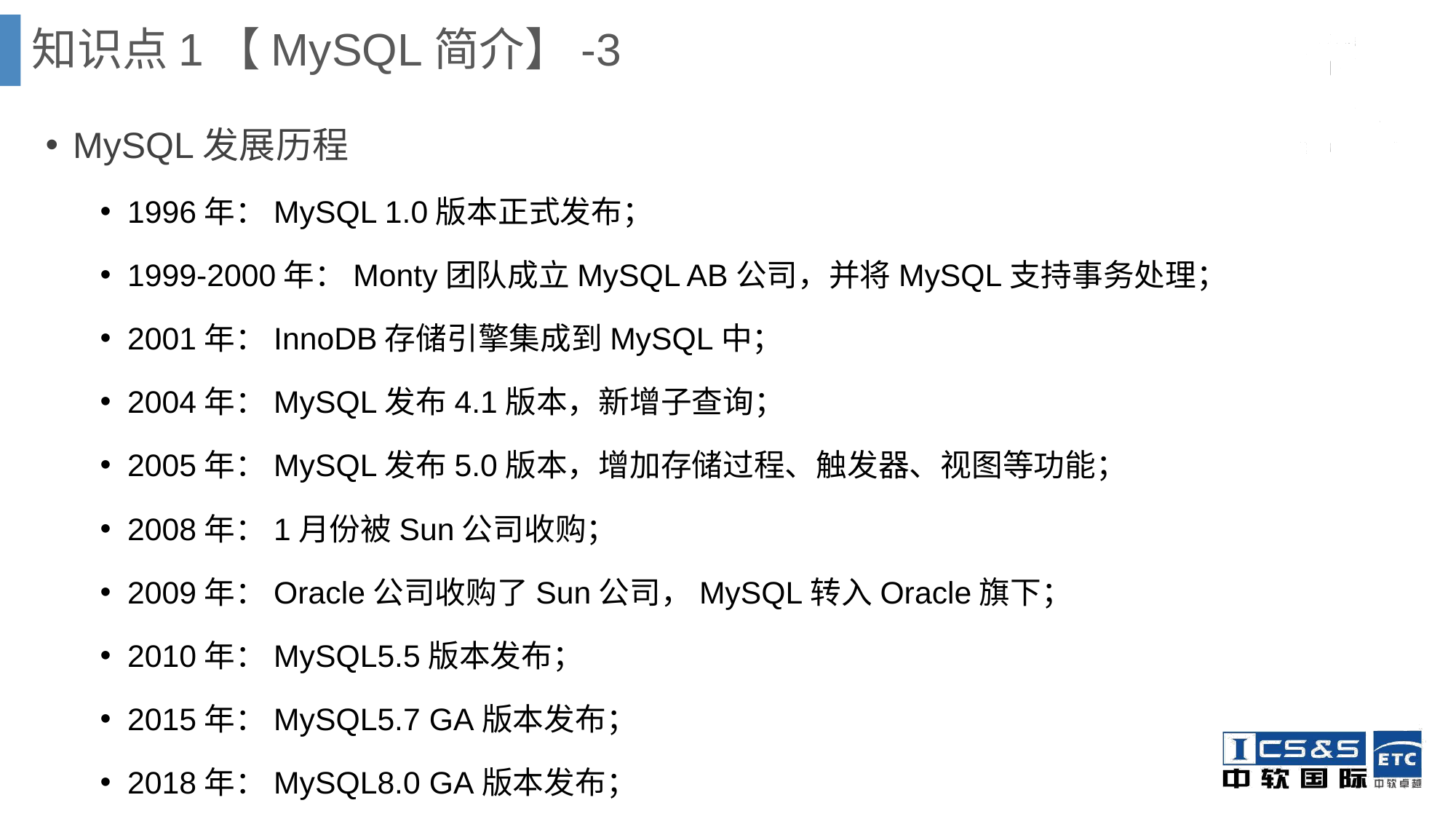

知识点1【MySQL简介】-3
MySQL发展历程
1996年：MySQL 1.0版本正式发布；
1999-2000年：Monty团队成立MySQL AB公司，并将MySQL支持事务处理；
2001年：InnoDB存储引擎集成到MySQL中；
2004年：MySQL发布4.1版本，新增子查询；
2005年：MySQL发布5.0版本，增加存储过程、触发器、视图等功能；
2008年：1月份被Sun公司收购；
2009年：Oracle公司收购了Sun公司，MySQL转入Oracle旗下；
2010年：MySQL5.5版本发布；
2015年：MySQL5.7 GA版本发布；
2018年：MySQL8.0 GA版本发布；